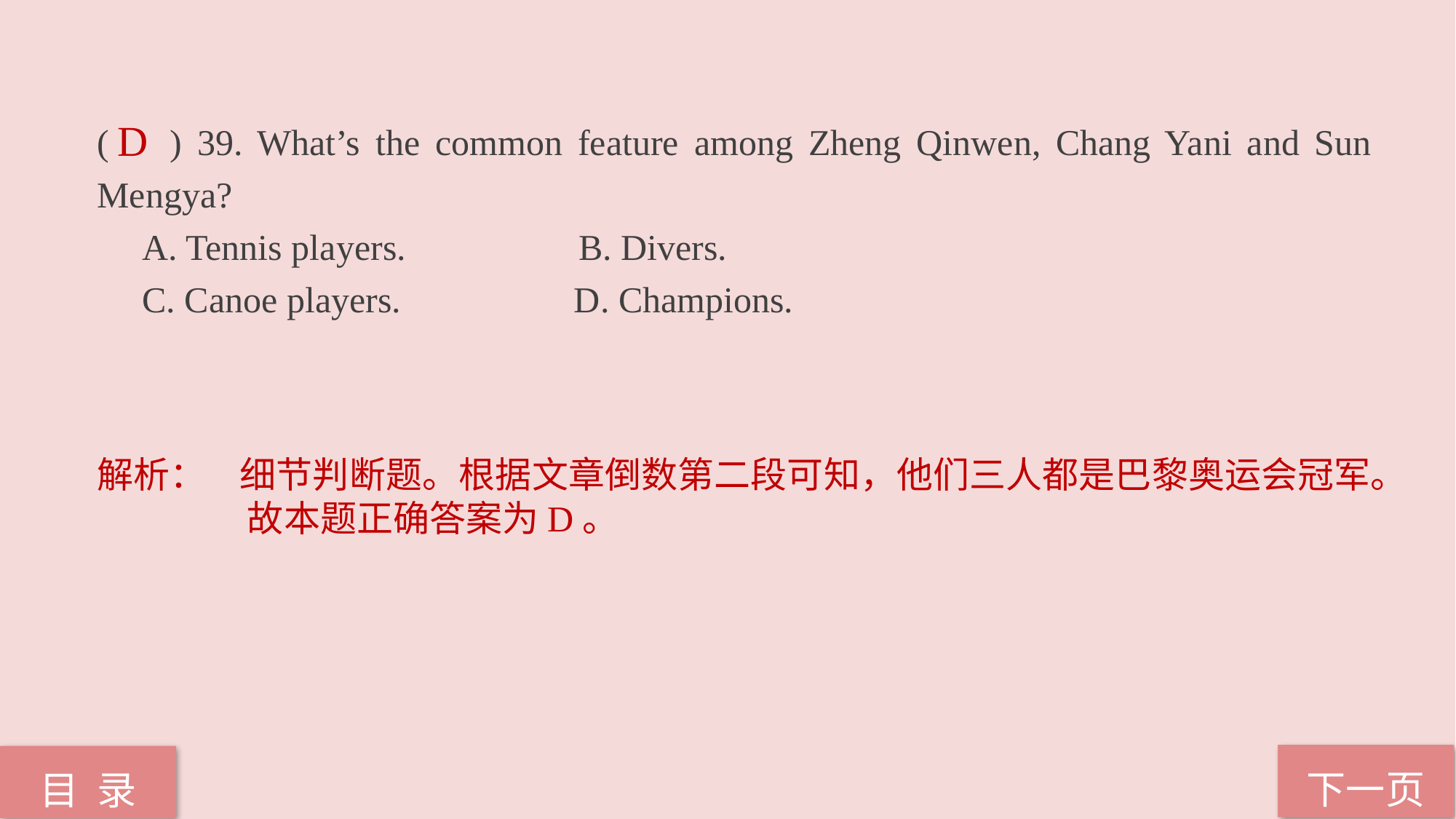

(    ) 39. What’s the common feature among Zheng Qinwen, Chang Yani and Sun Mengya?
     A. Tennis players.                   B. Divers.
     C. Canoe players.                   D. Champions.
D
解析：    细节判断题。根据文章倒数第二段可知，他们三人都是巴黎奥运会冠军。故本题正确答案为D。